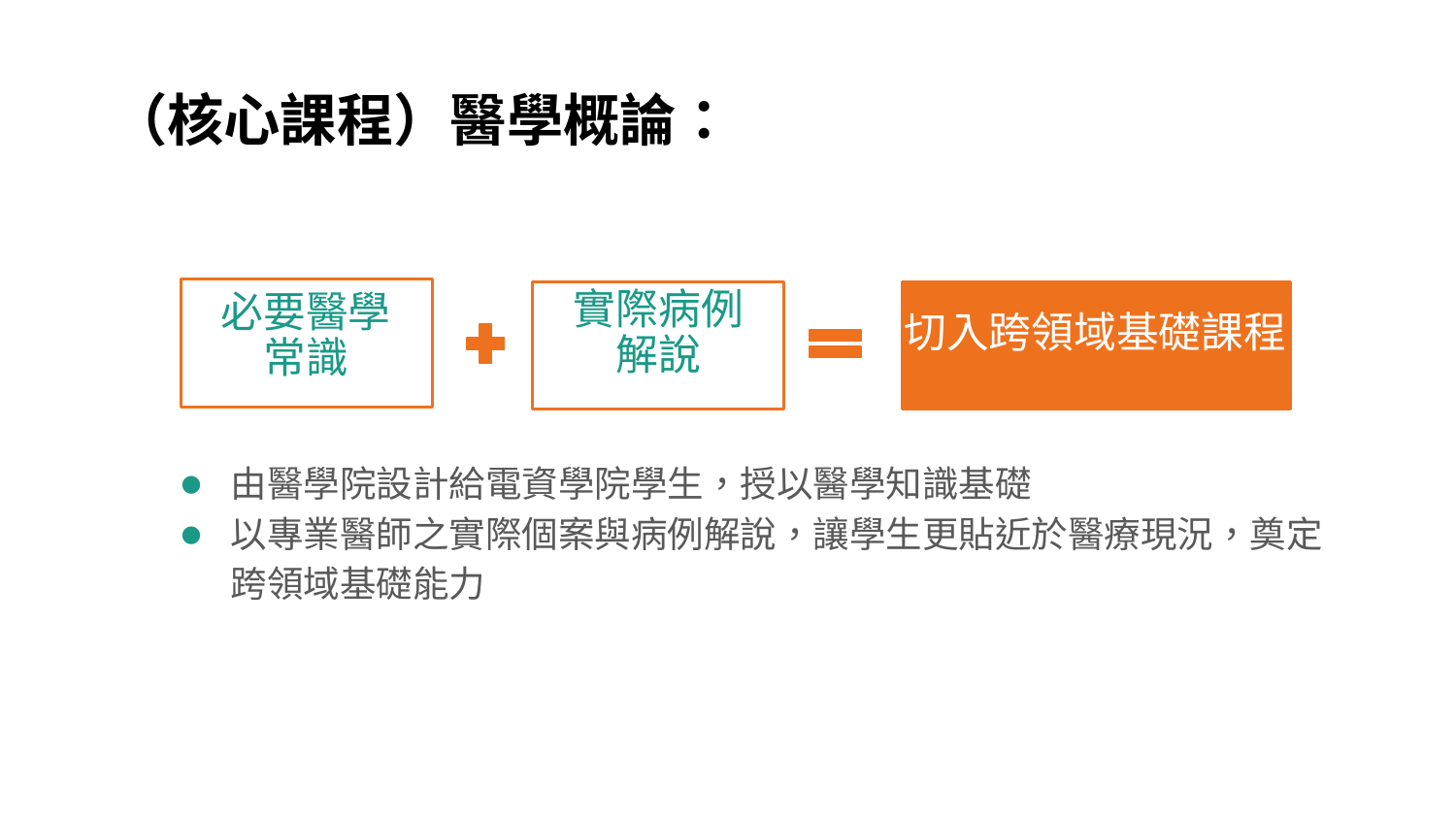

# （核心課程）醫學概論：
實際病例解說
必要醫學常識

切入跨領域基礎課程

由醫學院設計給電資學院學生，授以醫學知識基礎
以專業醫師之實際個案與病例解說，讓學生更貼近於醫療現況，奠定跨領域基礎能力